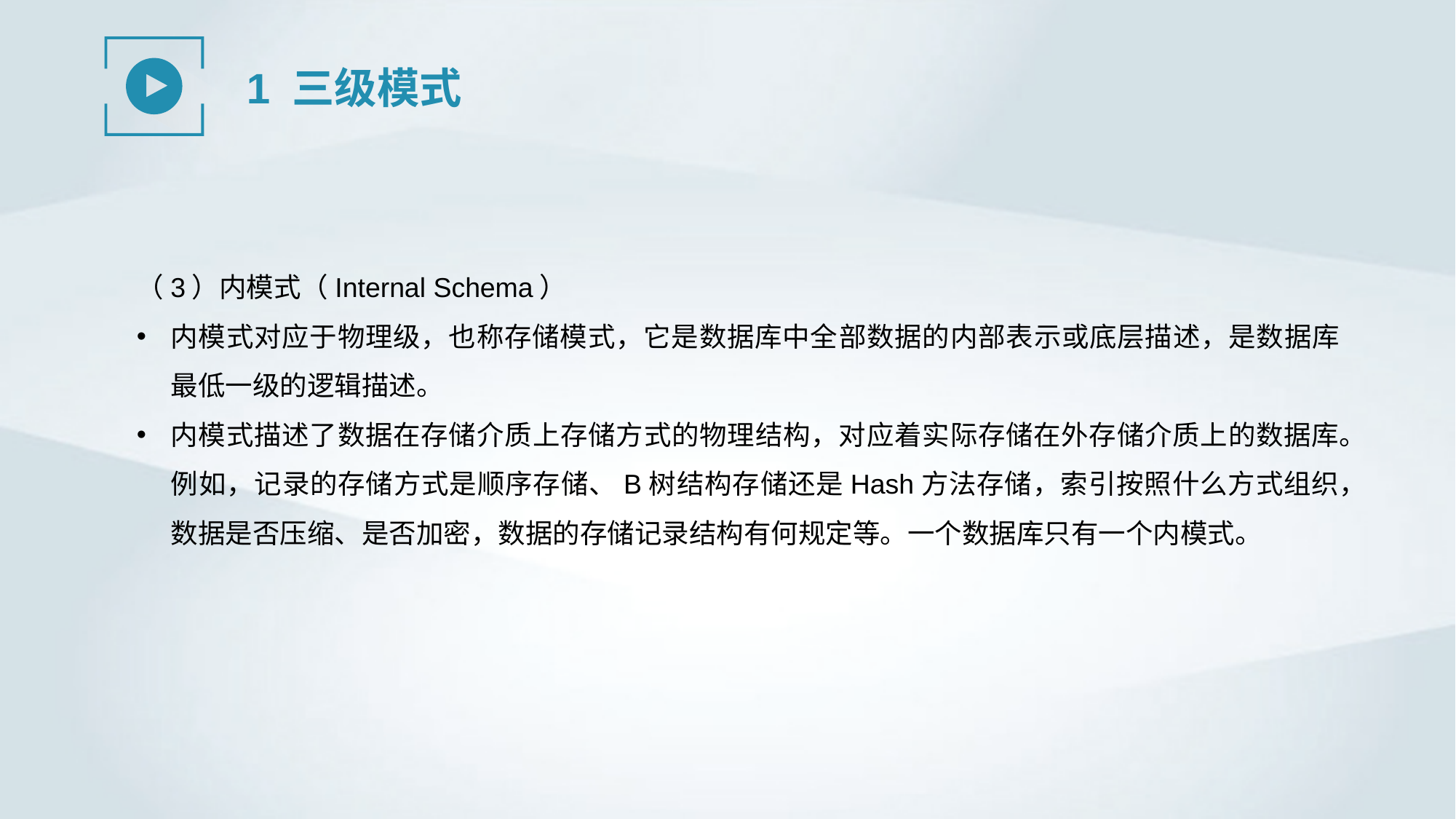

1 三级模式
（3）内模式（Internal Schema）
内模式对应于物理级，也称存储模式，它是数据库中全部数据的内部表示或底层描述，是数据库最低一级的逻辑描述。
内模式描述了数据在存储介质上存储方式的物理结构，对应着实际存储在外存储介质上的数据库。例如，记录的存储方式是顺序存储、B树结构存储还是Hash方法存储，索引按照什么方式组织，数据是否压缩、是否加密，数据的存储记录结构有何规定等。一个数据库只有一个内模式。